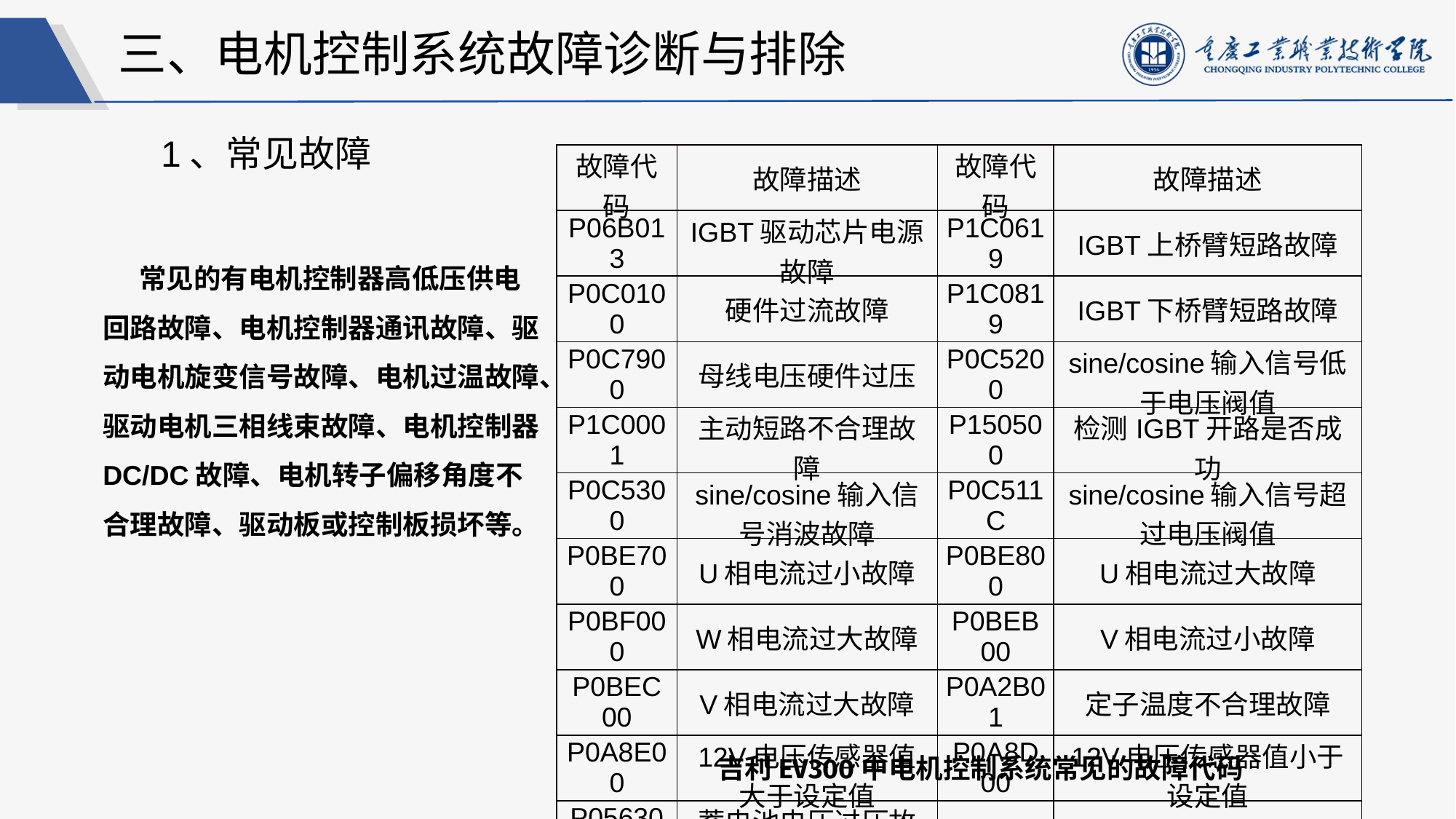

三、电机控制系统故障诊断与排除
1、常见故障
| 故障代码 | 故障描述 | 故障代码 | 故障描述 |
| --- | --- | --- | --- |
| P06B013 | IGBT驱动芯片电源故障 | P1C0619 | IGBT上桥臂短路故障 |
| P0C0100 | 硬件过流故障 | P1C0819 | IGBT下桥臂短路故障 |
| P0C7900 | 母线电压硬件过压 | P0C5200 | sine/cosine输入信号低于电压阀值 |
| P1C0001 | 主动短路不合理故障 | P150500 | 检测IGBT开路是否成功 |
| P0C5300 | sine/cosine输入信号消波故障 | P0C511C | sine/cosine输入信号超过电压阀值 |
| P0BE700 | U相电流过小故障 | P0BE800 | U相电流过大故障 |
| P0BF000 | W相电流过大故障 | P0BEB00 | V相电流过小故障 |
| P0BEC00 | V相电流过大故障 | P0A2B01 | 定子温度不合理故障 |
| P0A8E00 | 12V电压传感器值大于设定值 | P0A8D00 | 12V电压传感器值小于设定值 |
| P056300 | 蓄电池电压过压故障 |  |  |
常见的有电机控制器高低压供电回路故障、电机控制器通讯故障、驱动电机旋变信号故障、电机过温故障、驱动电机三相线束故障、电机控制器DC/DC故障、电机转子偏移角度不合理故障、驱动板或控制板损坏等。
吉利EV300中电机控制系统常见的故障代码